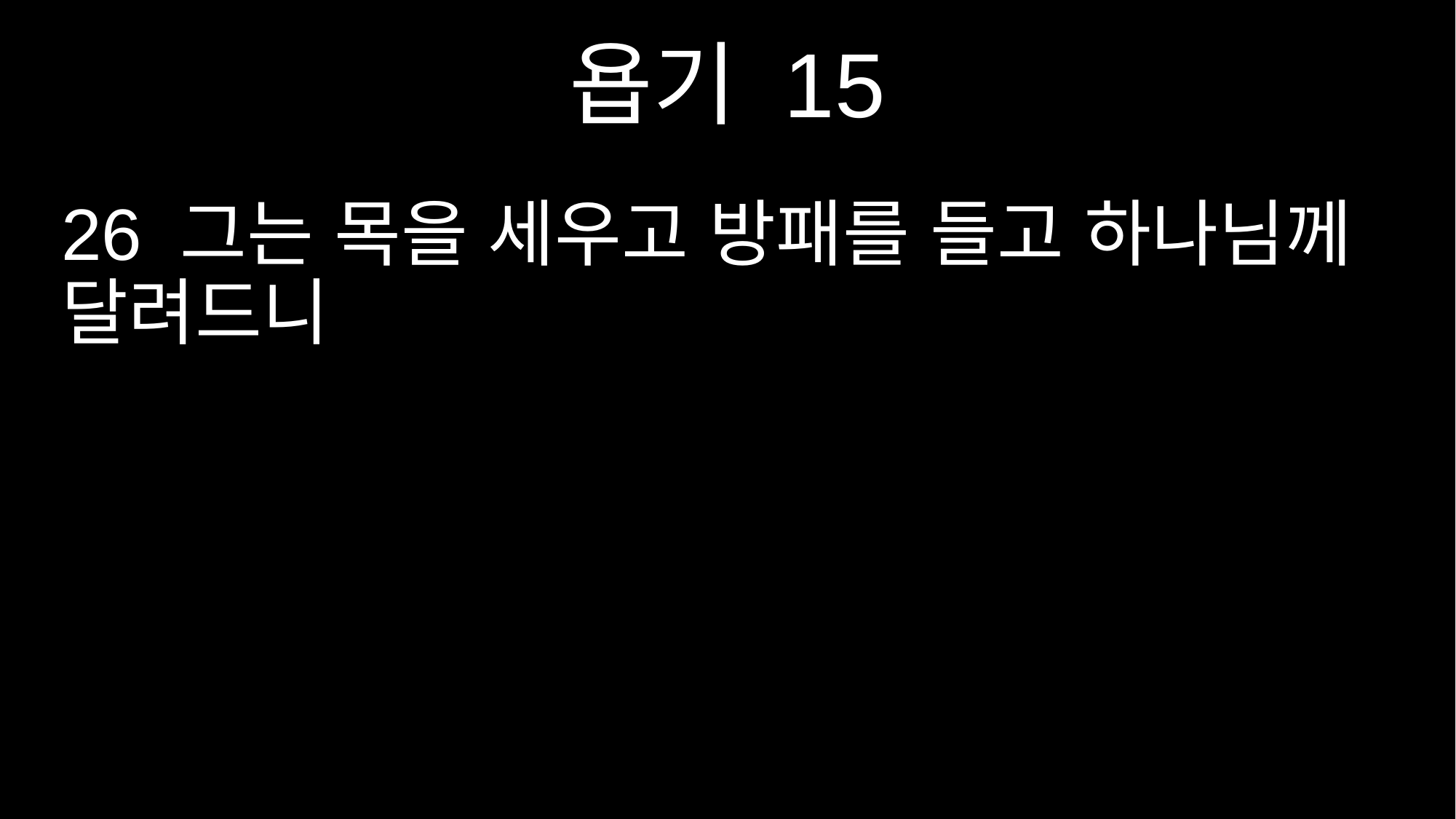

욥기 15
26 그는 목을 세우고 방패를 들고 하나님께 달려드니